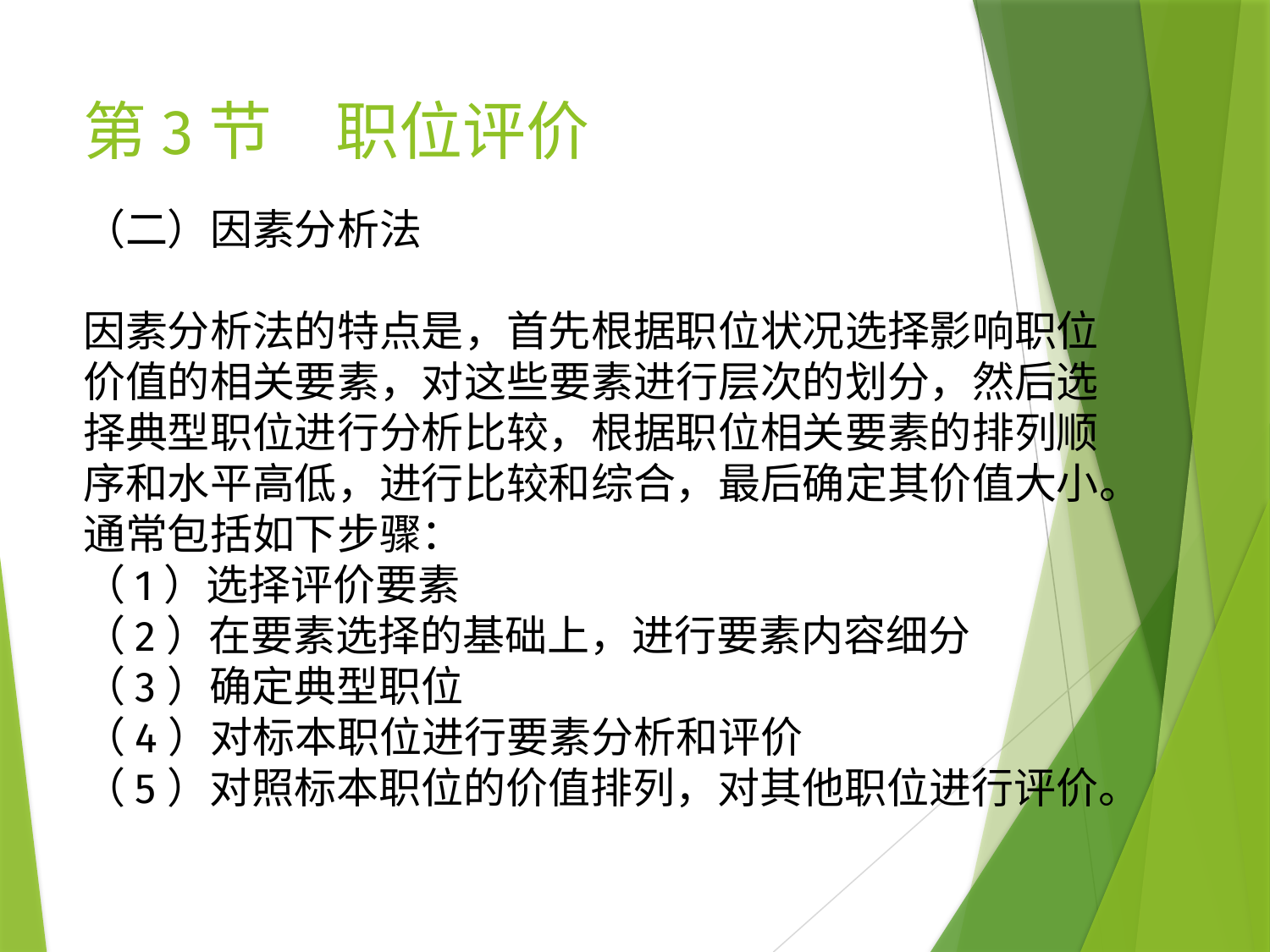

# 第3节　职位评价
（二）因素分析法

因素分析法的特点是，首先根据职位状况选择影响职位价值的相关要素，对这些要素进行层次的划分，然后选择典型职位进行分析比较，根据职位相关要素的排列顺序和水平高低，进行比较和综合，最后确定其价值大小。通常包括如下步骤：
（1）选择评价要素
（2）在要素选择的基础上，进行要素内容细分
（3）确定典型职位
（4）对标本职位进行要素分析和评价
（5）对照标本职位的价值排列，对其他职位进行评价。